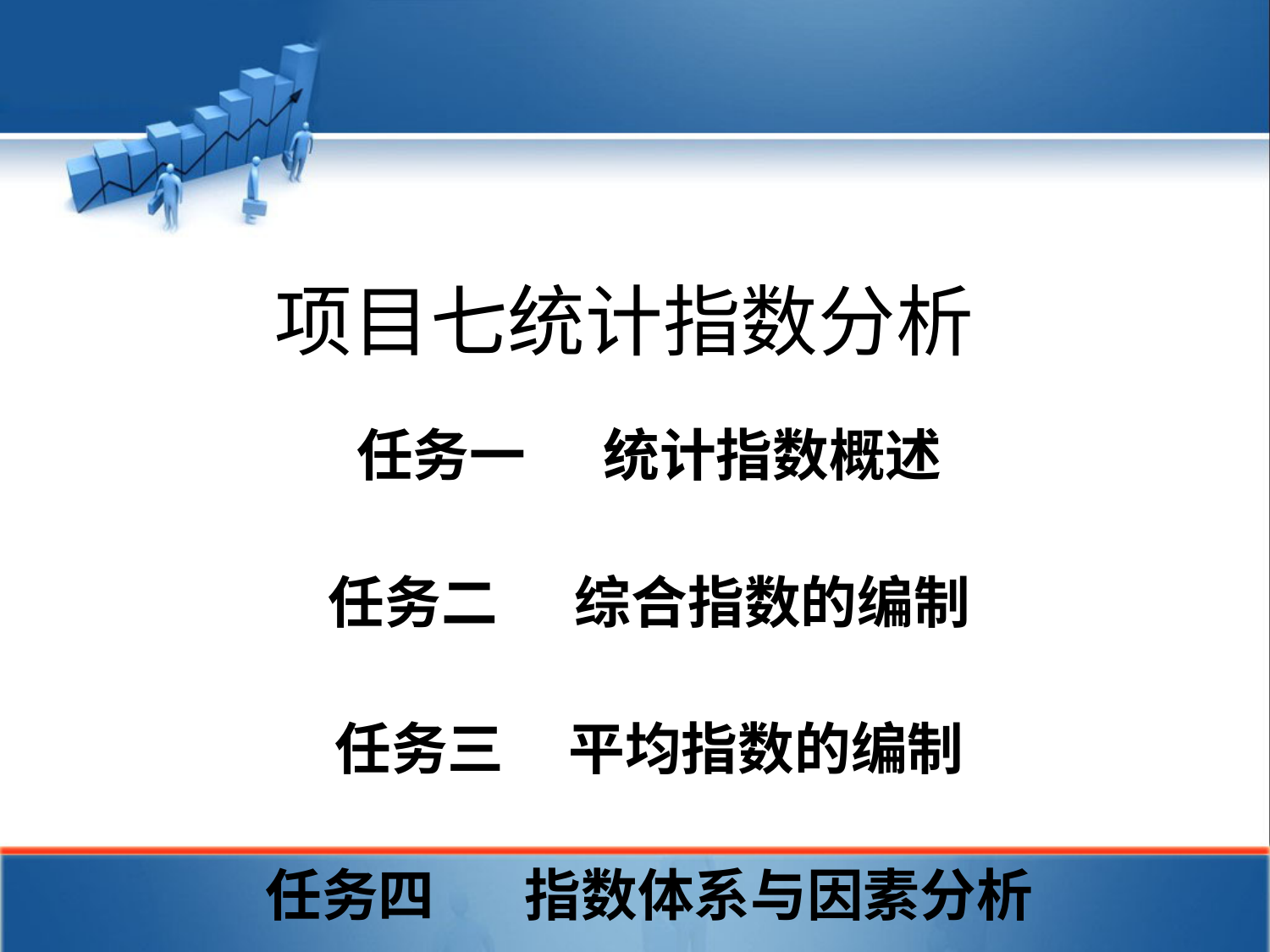

# 项目七统计指数分析
任务一      统计指数概述
任务二      综合指数的编制
任务三     平均指数的编制
任务四       指数体系与因素分析
任务五     几种常用的统计指数